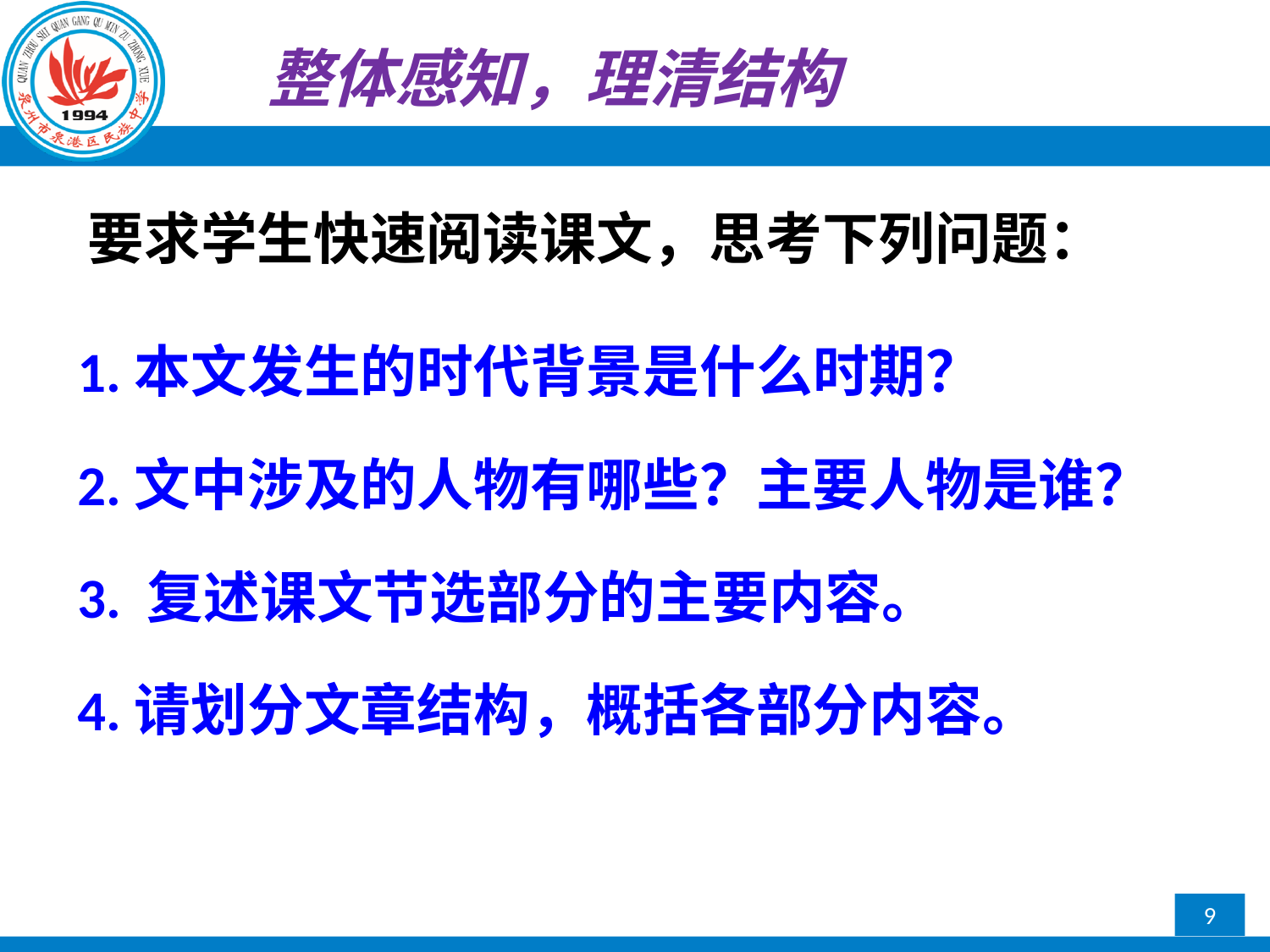

整体感知，理清结构
要求学生快速阅读课文，思考下列问题：

1.本文发生的时代背景是什么时期？
2.文中涉及的人物有哪些？主要人物是谁？
3. 复述课文节选部分的主要内容。
4.请划分文章结构，概括各部分内容。